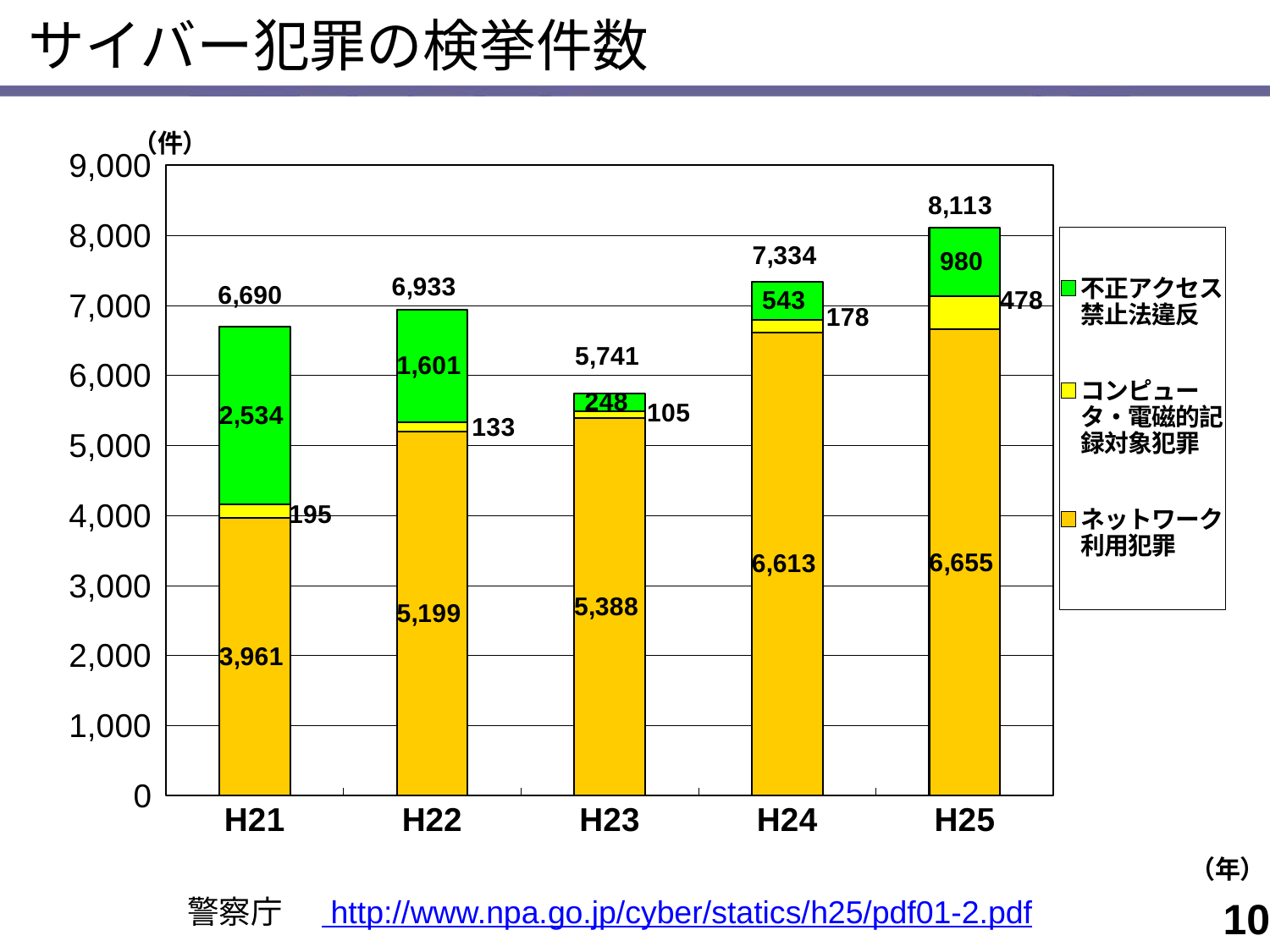

サイバー犯罪の検挙件数

### Chart

| Category | ネットワーク利用犯罪 | コンピュータ・電磁的記録対象犯罪 | 不正アクセス禁止法違反 | 合計 |
|---|---|---|---|---|
| H21 | 3961.0 | 195.0 | 2534.0 | 6690.0 |
| H22 | 5199.0 | 133.0 | 1601.0 | 6933.0 |
| H23 | 5388.0 | 105.0 | 248.0 | 5741.0 |
| H24 | 6613.0 | 178.0 | 543.0 | 7334.0 |
| H25 | 6655.0 | 478.0 | 980.0 | 8113.0 |
警察庁　 http://www.npa.go.jp/cyber/statics/h25/pdf01-2.pdf
10